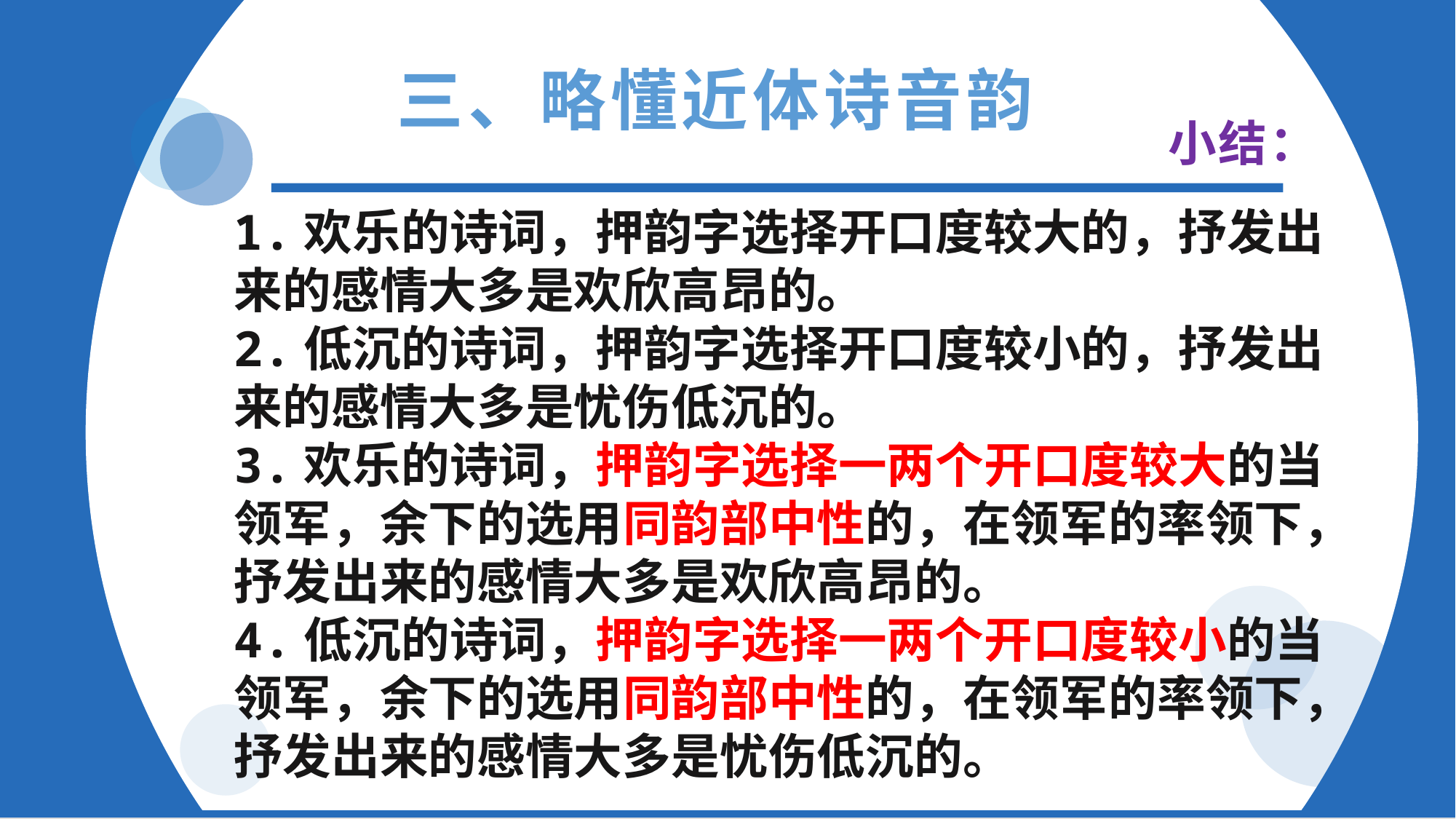

三、略懂近体诗音韵

小结：

1.欢乐的诗词，押韵字选择开口度较大的，抒发出来的感情大多是欢欣高昂的。
2.低沉的诗词，押韵字选择开口度较小的，抒发出来的感情大多是忧伤低沉的。
3.欢乐的诗词，押韵字选择一两个开口度较大的当领军，余下的选用同韵部中性的，在领军的率领下，抒发出来的感情大多是欢欣高昂的。
4.低沉的诗词，押韵字选择一两个开口度较小的当领军，余下的选用同韵部中性的，在领军的率领下，抒发出来的感情大多是忧伤低沉的。